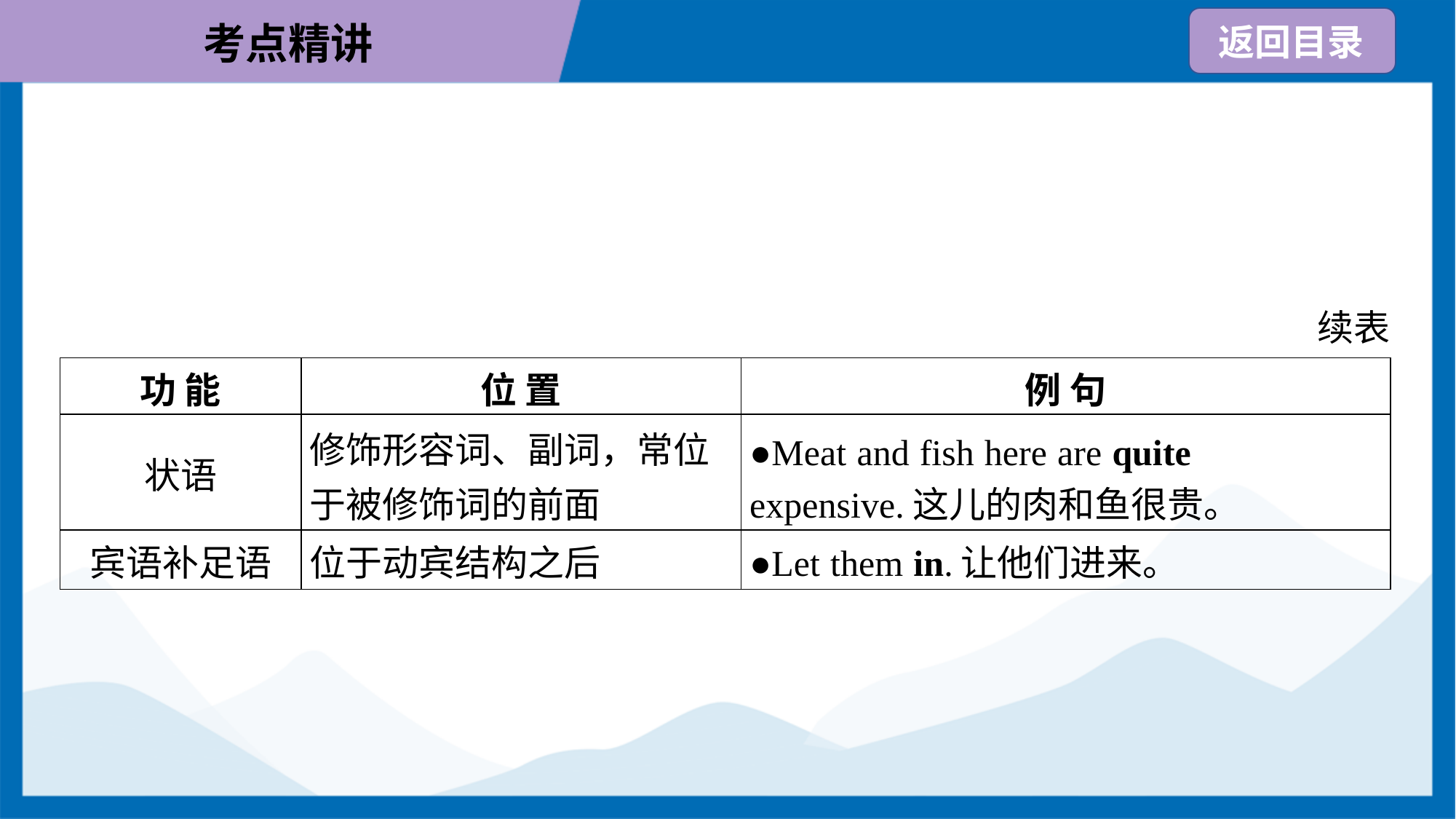

续表
| 功 能 | 位 置 | 例 句 |
| --- | --- | --- |
| 状语 | 修饰形容词、副词，常位 于被修饰词的前面 | ●Meat and fish here are quite expensive.这儿的肉和鱼很贵。 |
| 宾语补足语 | 位于动宾结构之后 | ●Let them in.让他们进来。 |